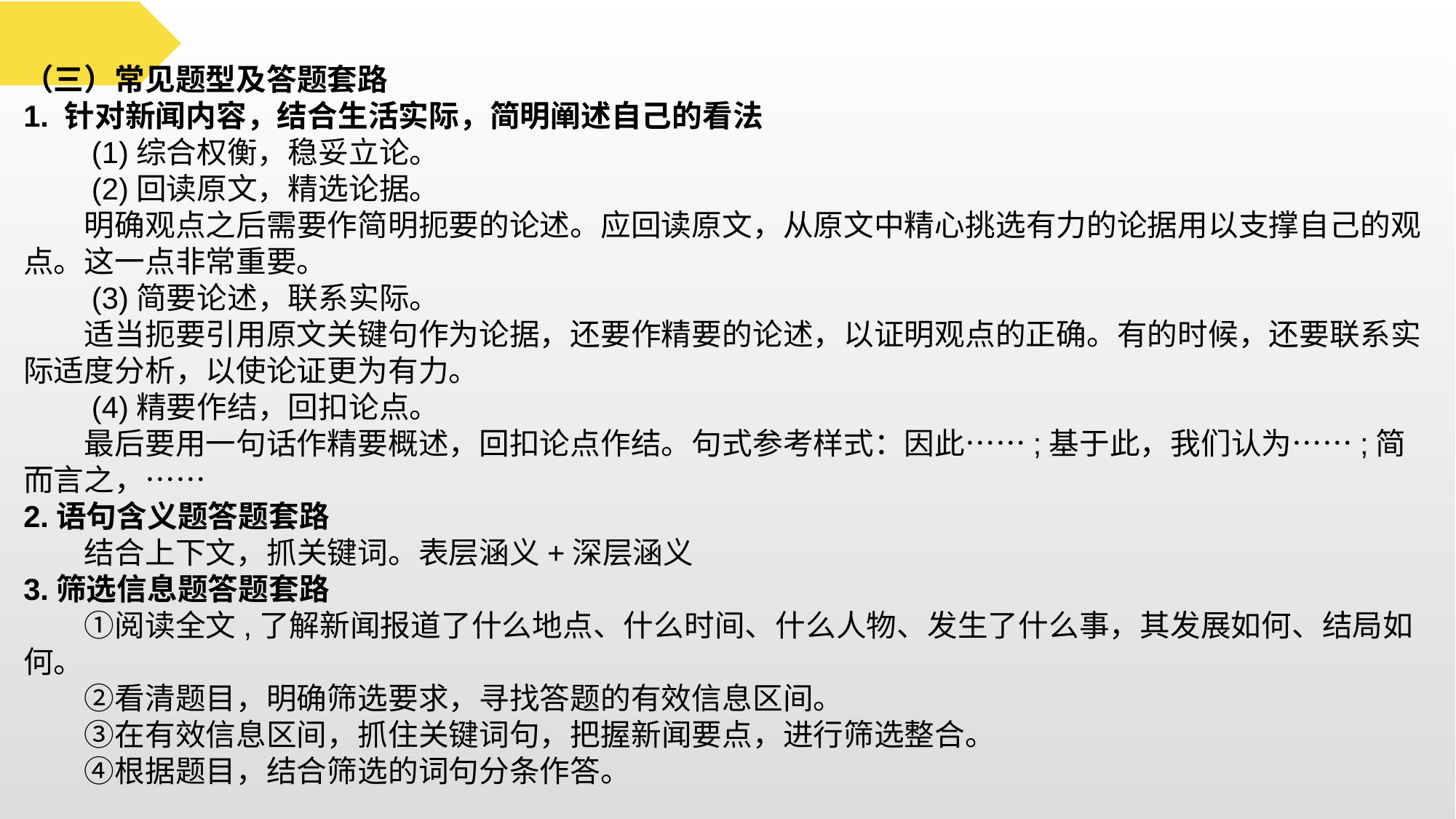

（三）常见题型及答题套路
1. 针对新闻内容，结合生活实际，简明阐述自己的看法
　　(1)综合权衡，稳妥立论。
　　(2)回读原文，精选论据。
　　明确观点之后需要作简明扼要的论述。应回读原文，从原文中精心挑选有力的论据用以支撑自己的观点。这一点非常重要。
　　(3)简要论述，联系实际。
　　适当扼要引用原文关键句作为论据，还要作精要的论述，以证明观点的正确。有的时候，还要联系实际适度分析，以使论证更为有力。
　　(4)精要作结，回扣论点。
　　最后要用一句话作精要概述，回扣论点作结。句式参考样式：因此……;基于此，我们认为……;简而言之，……
2.语句含义题答题套路
　　结合上下文，抓关键词。表层涵义+深层涵义
3.筛选信息题答题套路
　　①阅读全文,了解新闻报道了什么地点、什么时间、什么人物、发生了什么事，其发展如何、结局如何。
　　②看清题目，明确筛选要求，寻找答题的有效信息区间。
　　③在有效信息区间，抓住关键词句，把握新闻要点，进行筛选整合。
　　④根据题目，结合筛选的词句分条作答。